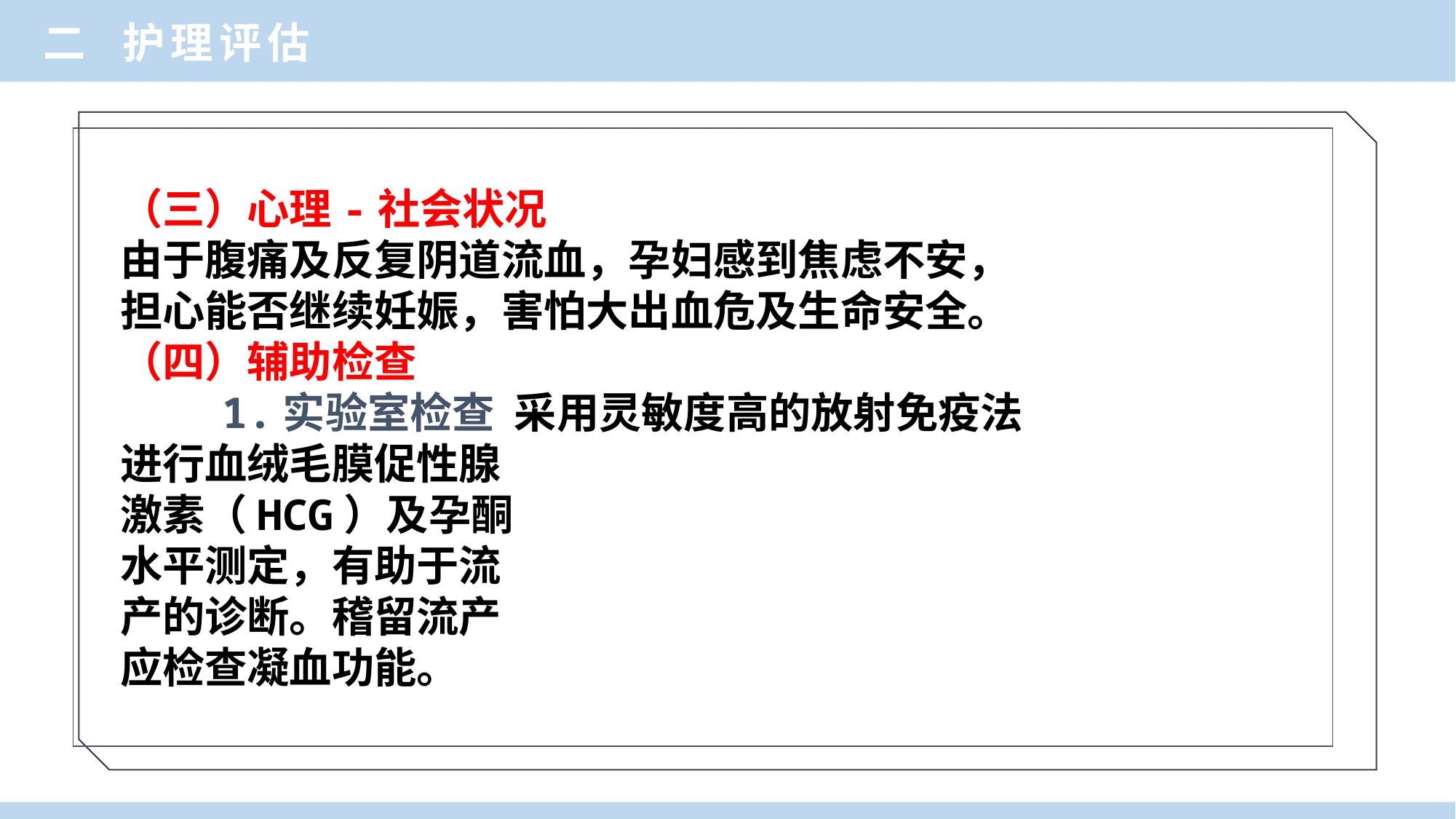

二  护理评估

（三）心理-社会状况
由于腹痛及反复阴道流血，孕妇感到焦虑不安，
担心能否继续妊娠，害怕大出血危及生命安全。
（四）辅助检查
    1.实验室检查  采用灵敏度高的放射免疫法
进行血绒毛膜促性腺
激素（HCG）及孕酮
水平测定，有助于流
产的诊断。稽留流产
应检查凝血功能。